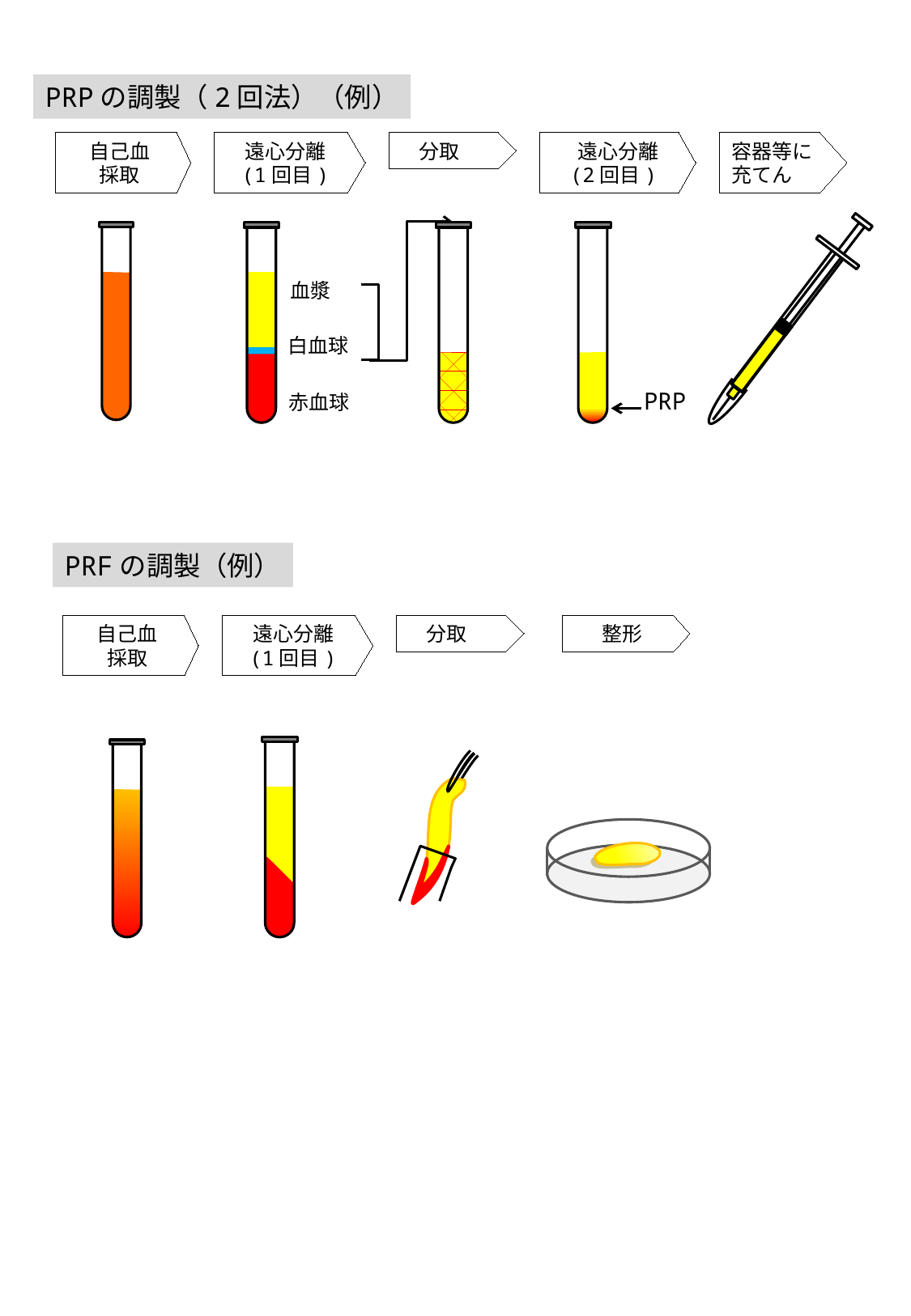

PRPの調製（2回法）（例）
自己血
採取
遠心分離
(1回目)
   分取
 遠心分離
(2回目)
容器等に
充てん

血漿

白血球
PRP
赤血球
PRFの調製（例）
自己血
採取
遠心分離
(1回目)
   分取
整形